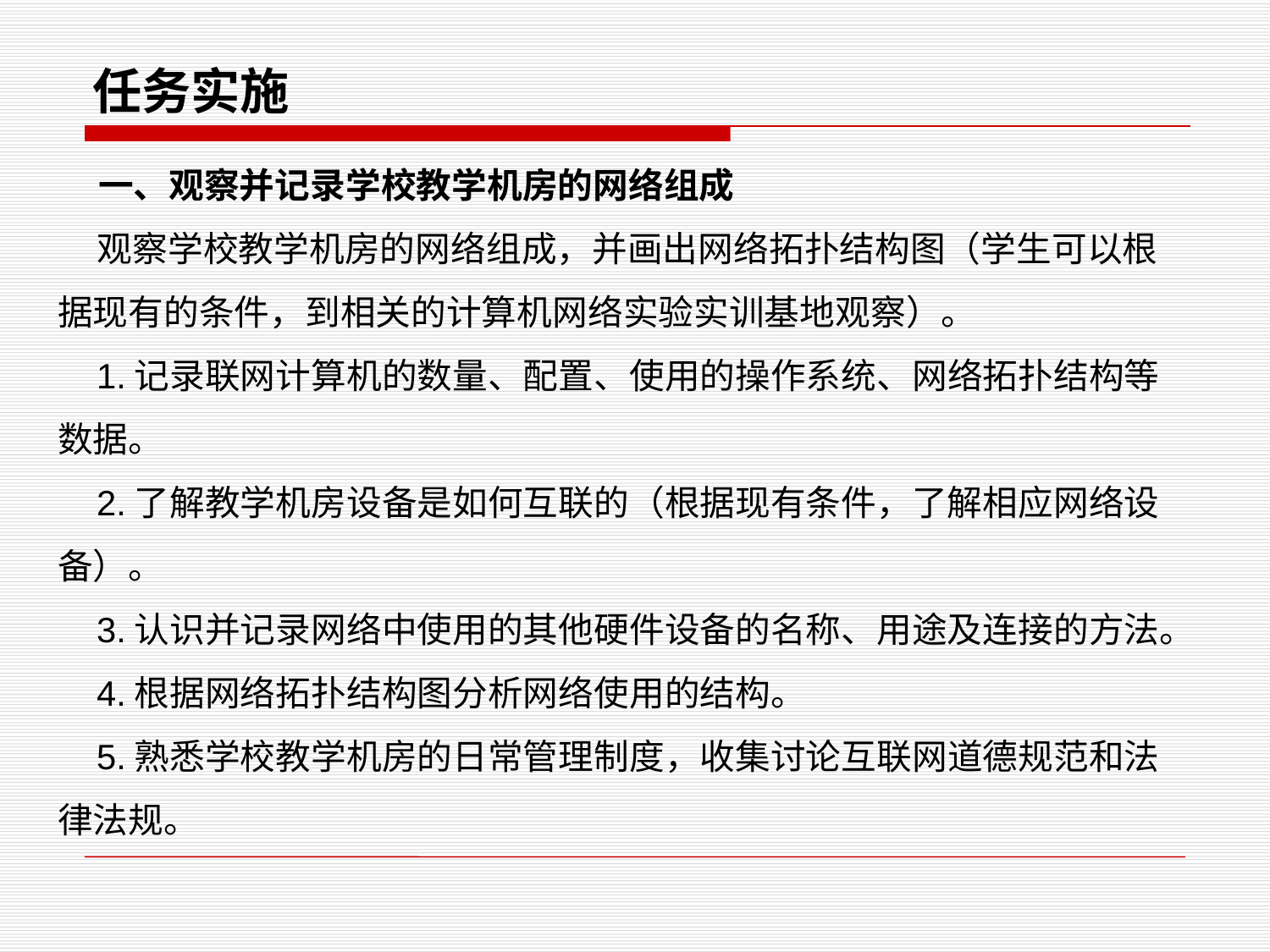

任务实施
    一、观察并记录学校教学机房的网络组成
    观察学校教学机房的网络组成，并画出网络拓扑结构图（学生可以根据现有的条件，到相关的计算机网络实验实训基地观察）。
    1.记录联网计算机的数量、配置、使用的操作系统、网络拓扑结构等数据。
    2.了解教学机房设备是如何互联的（根据现有条件，了解相应网络设备）。
    3.认识并记录网络中使用的其他硬件设备的名称、用途及连接的方法。
    4.根据网络拓扑结构图分析网络使用的结构。
    5.熟悉学校教学机房的日常管理制度，收集讨论互联网道德规范和法律法规。
36